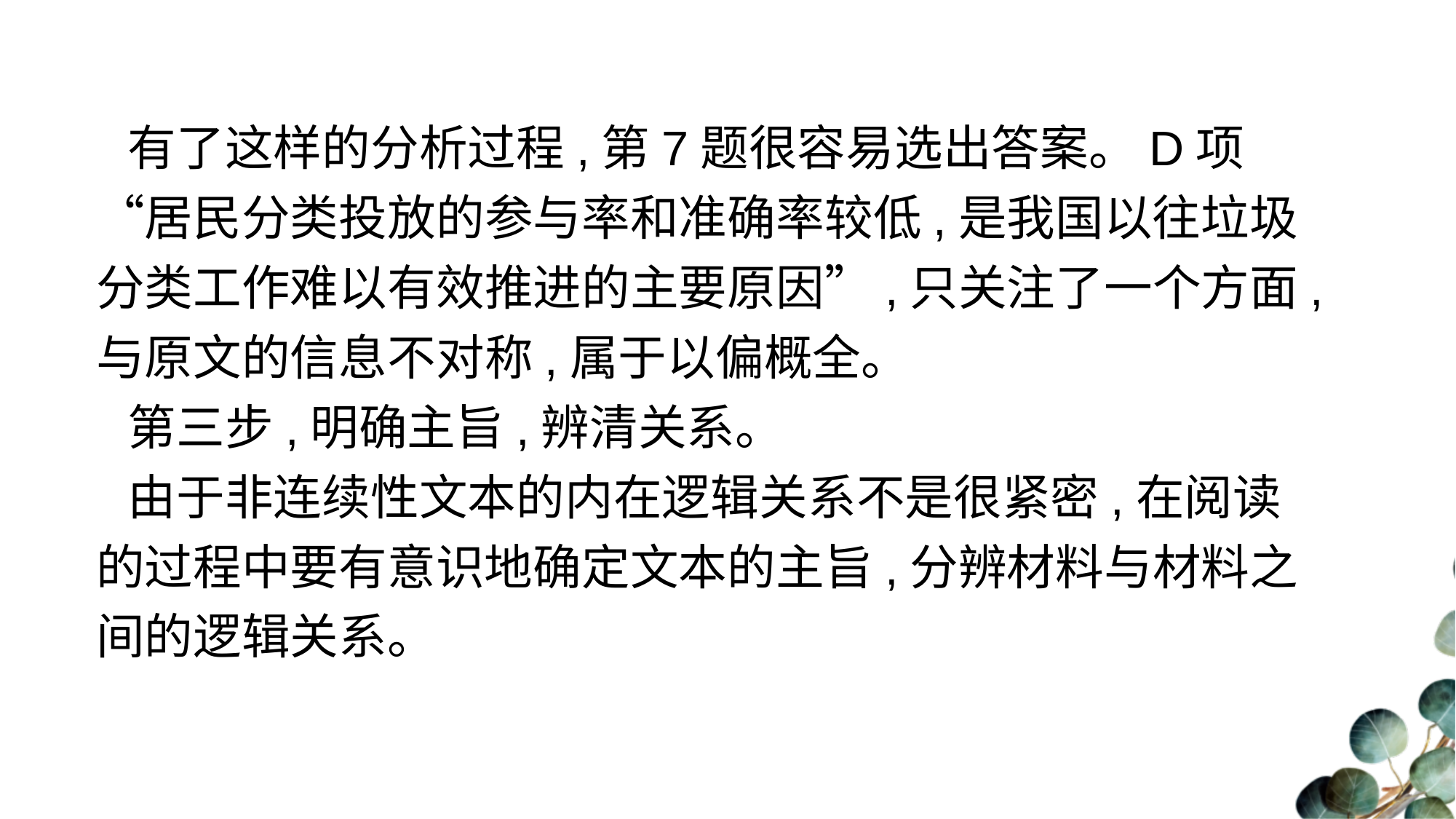

有了这样的分析过程,第7题很容易选出答案。D项“居民分类投放的参与率和准确率较低,是我国以往垃圾分类工作难以有效推进的主要原因”,只关注了一个方面,与原文的信息不对称,属于以偏概全。
第三步,明确主旨,辨清关系。
由于非连续性文本的内在逻辑关系不是很紧密,在阅读的过程中要有意识地确定文本的主旨,分辨材料与材料之间的逻辑关系。